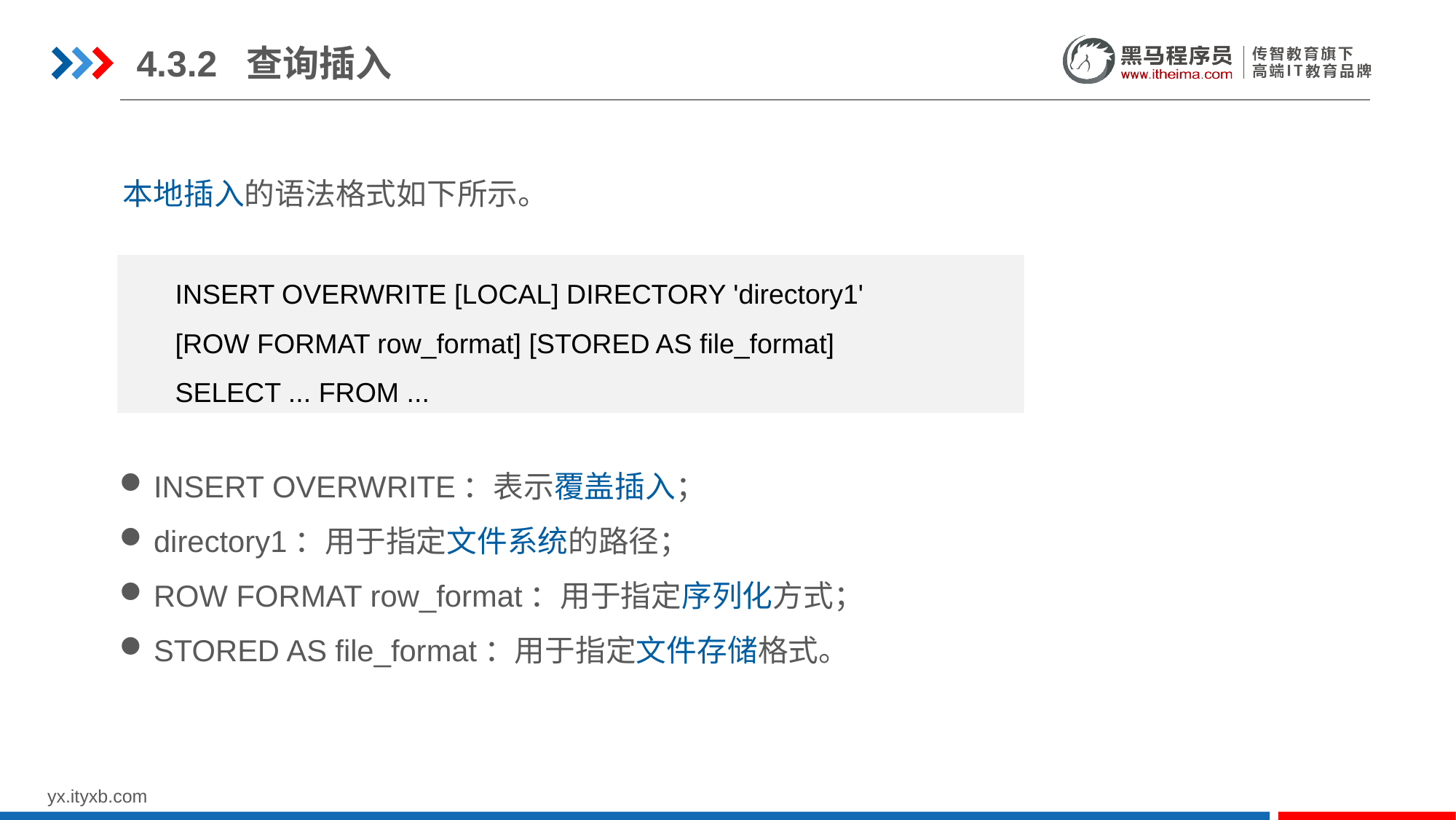

4.3.2  查询插入
本地插入的语法格式如下所示。
  INSERT OVERWRITE [LOCAL] DIRECTORY 'directory1'
  [ROW FORMAT row_format] [STORED AS file_format]
  SELECT ... FROM ...
INSERT OVERWRITE：表示覆盖插入；
directory1：用于指定文件系统的路径；
ROW FORMAT row_format：用于指定序列化方式；
STORED AS file_format：用于指定文件存储格式。